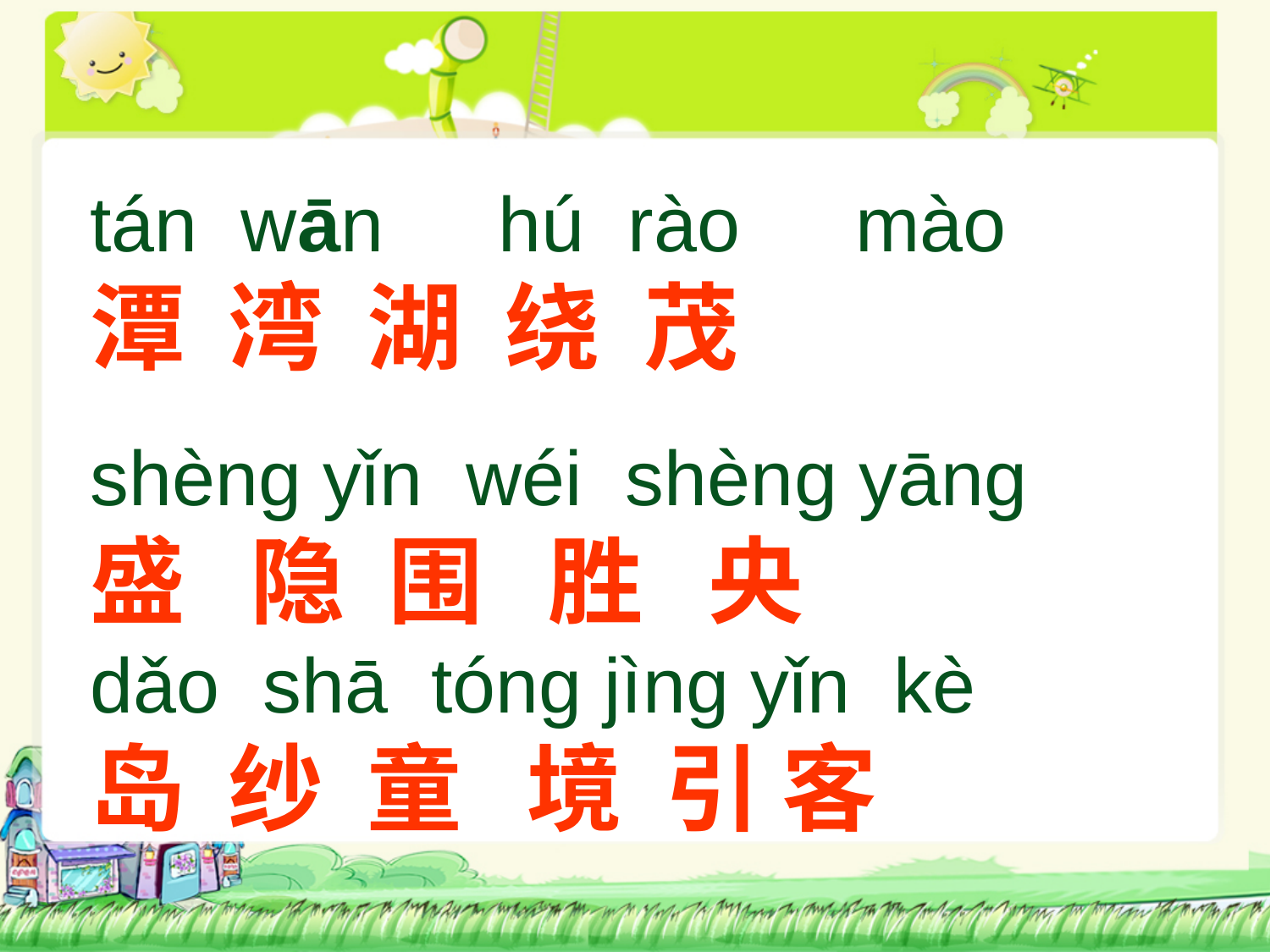

tán  wān　hú  rào　mào
潭  湾  湖  绕  茂
shèng yǐn  wéi  shèng yāng
盛   隐  围   胜   央
dǎo  shā  tóng jìng yǐn  kè
岛  纱  童   境  引 客